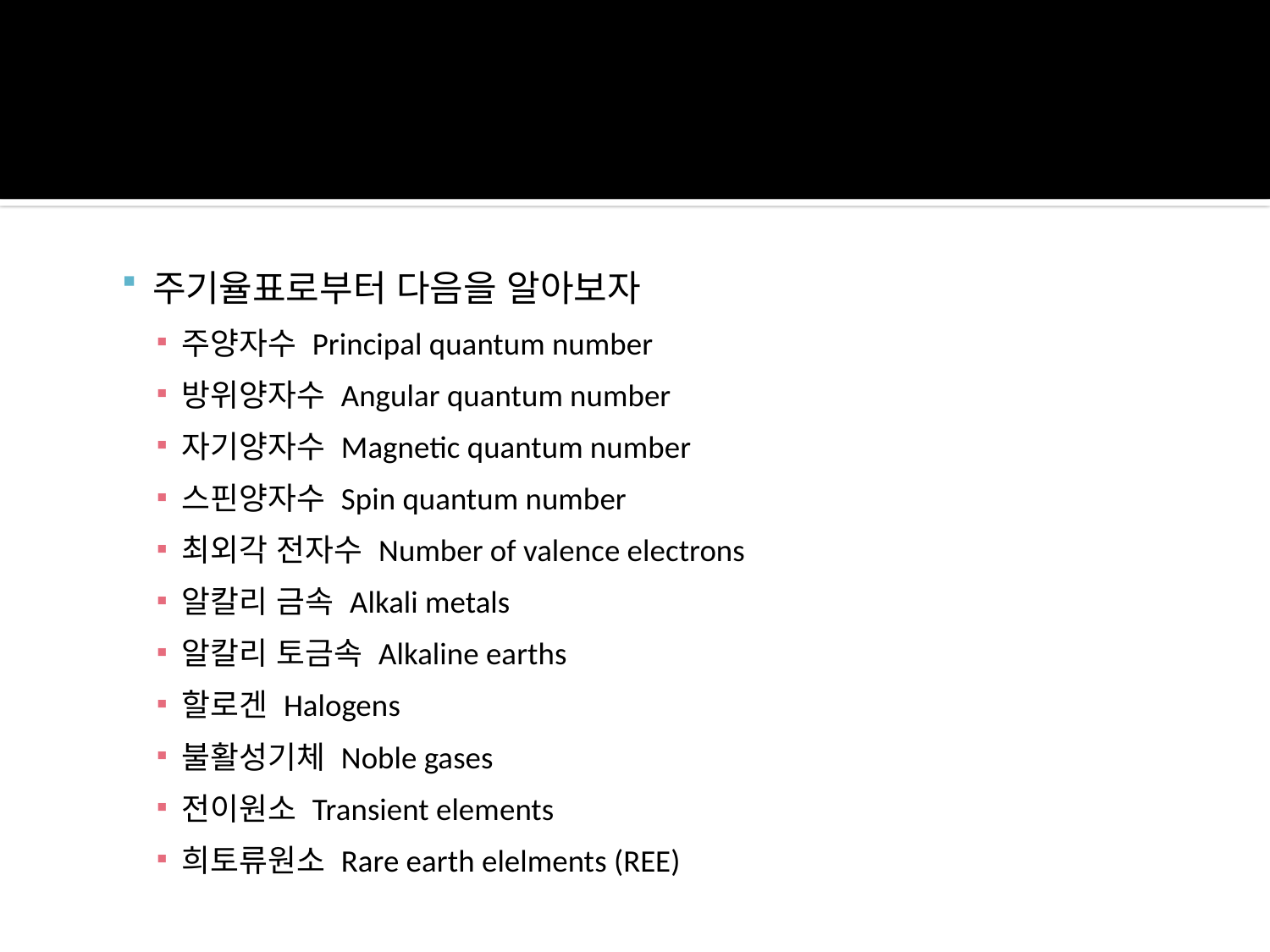

주기율표로부터 다음을 알아보자
주양자수 Principal quantum number
방위양자수 Angular quantum number
자기양자수 Magnetic quantum number
스핀양자수 Spin quantum number
최외각 전자수 Number of valence electrons
알칼리 금속 Alkali metals
알칼리 토금속 Alkaline earths
할로겐 Halogens
불활성기체 Noble gases
전이원소 Transient elements
희토류원소 Rare earth elelments (REE)